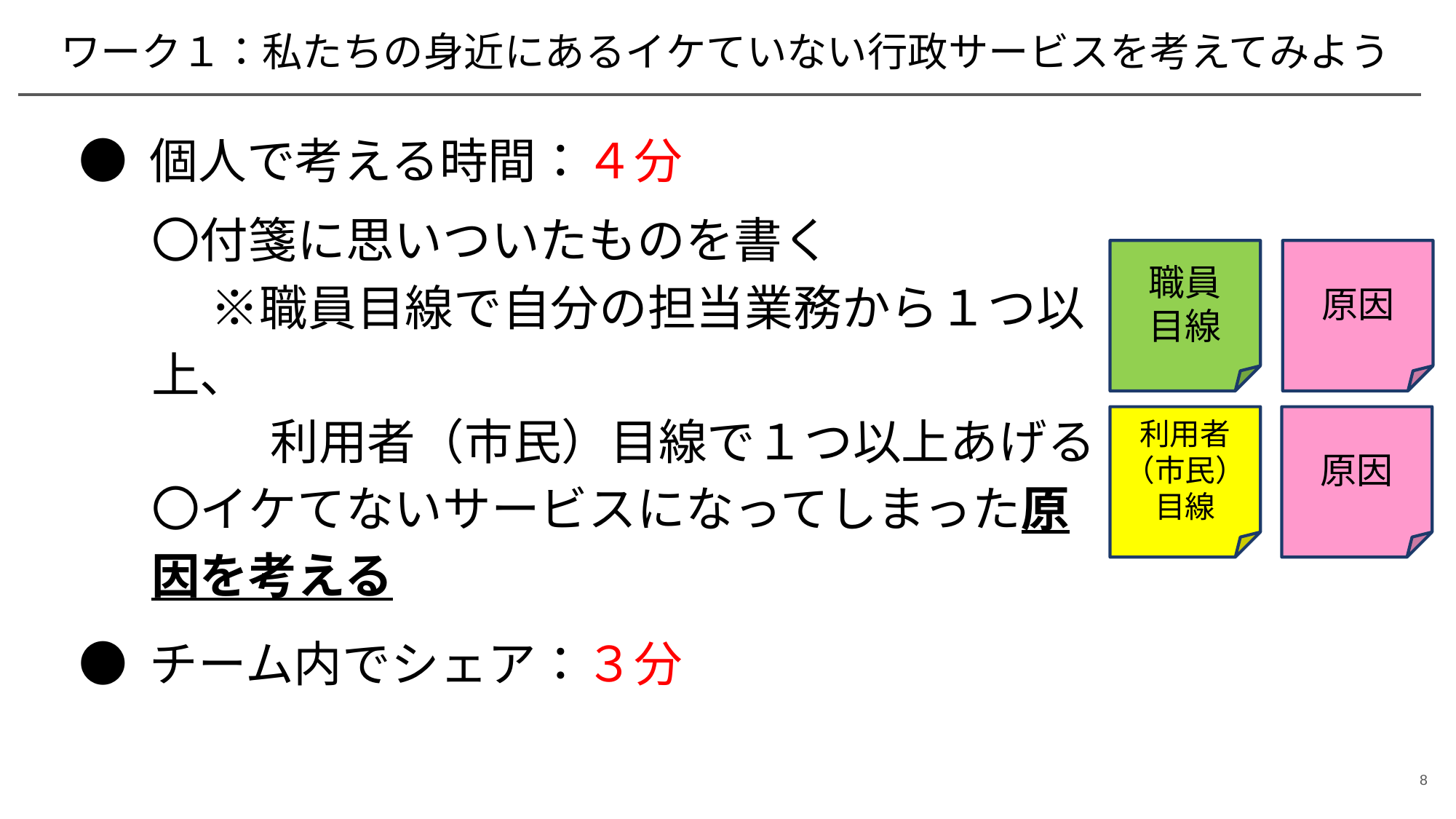

# ワーク１：私たちの身近にあるイケていない行政サービスを考えてみよう
● 個人で考える時間：４分

〇付箋に思いついたものを書く
　 ※職員目線で自分の担当業務から１つ以上、
　 　 利用者（市民）目線で１つ以上あげる
〇イケてないサービスになってしまった原因を考える

● チーム内でシェア：３分
職員
目線
原因
利用者
（市民）
目線
原因
8